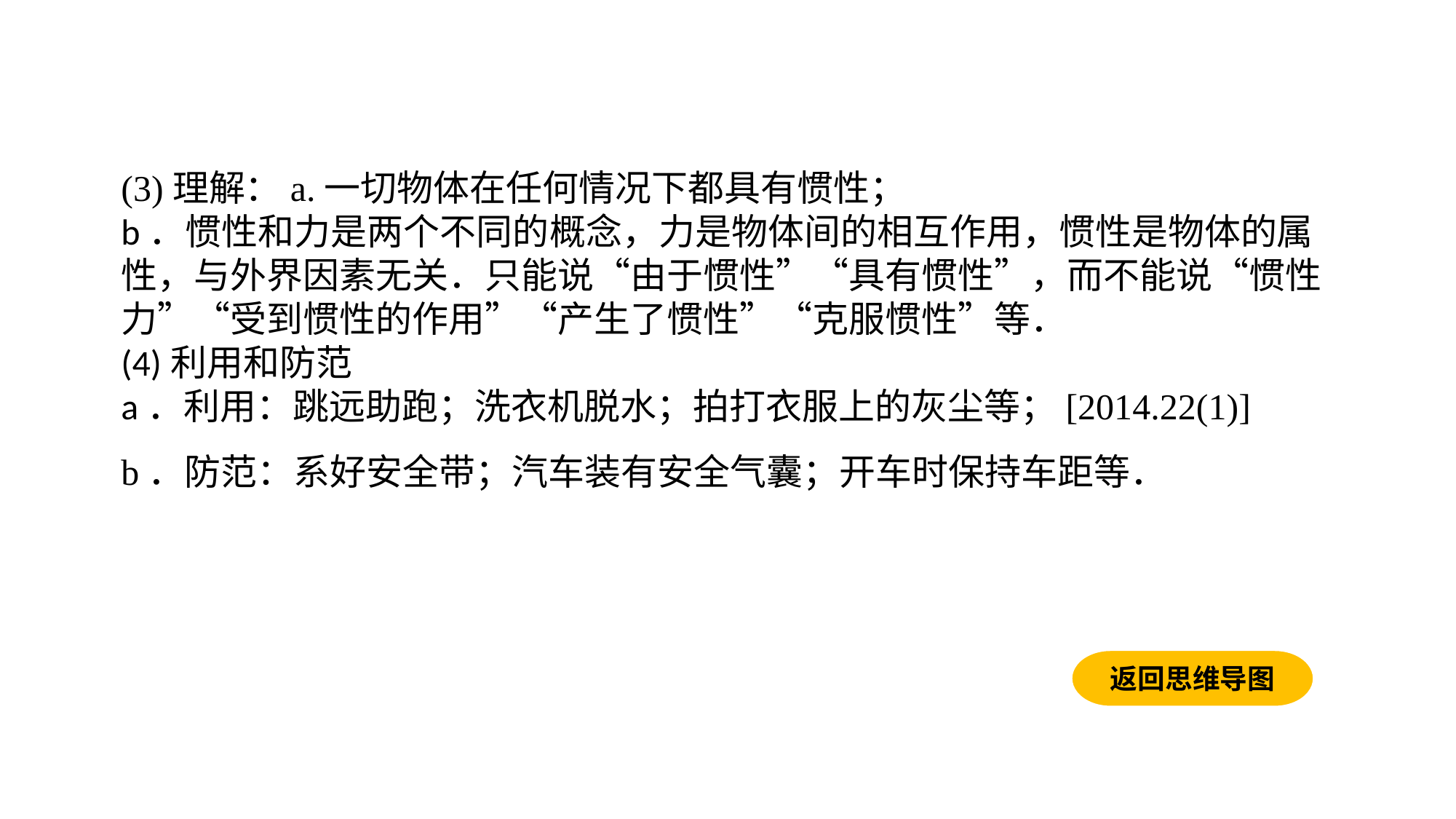

(3)理解：a.一切物体在任何情况下都具有惯性；b．惯性和力是两个不同的概念，力是物体间的相互作用，惯性是物体的属性，与外界因素无关．只能说“由于惯性”“具有惯性”，而不能说“惯性力”“受到惯性的作用”“产生了惯性”“克服惯性”等．(4)利用和防范a．利用：跳远助跑；洗衣机脱水；拍打衣服上的灰尘等；[2014.22(1)]b．防范：系好安全带；汽车装有安全气囊；开车时保持车距等．
返回思维导图